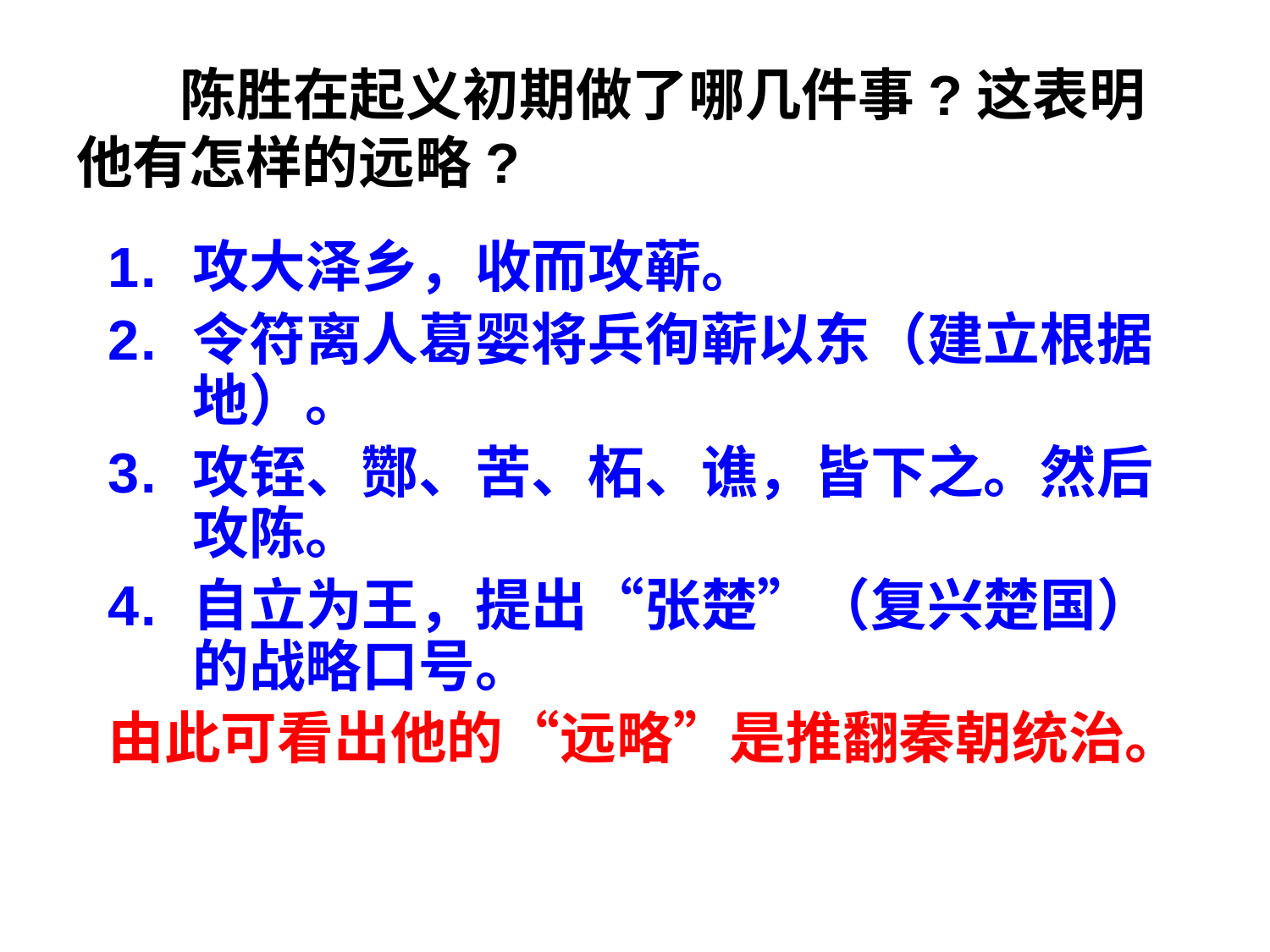

# 陈胜在起义初期做了哪几件事?这表明他有怎样的远略?
攻大泽乡，收而攻蕲。
令符离人葛婴将兵徇蕲以东（建立根据地）。
攻铚、酂、苦、柘、谯，皆下之。然后攻陈。
自立为王，提出“张楚”（复兴楚国）的战略口号。
由此可看出他的“远略”是推翻秦朝统治。